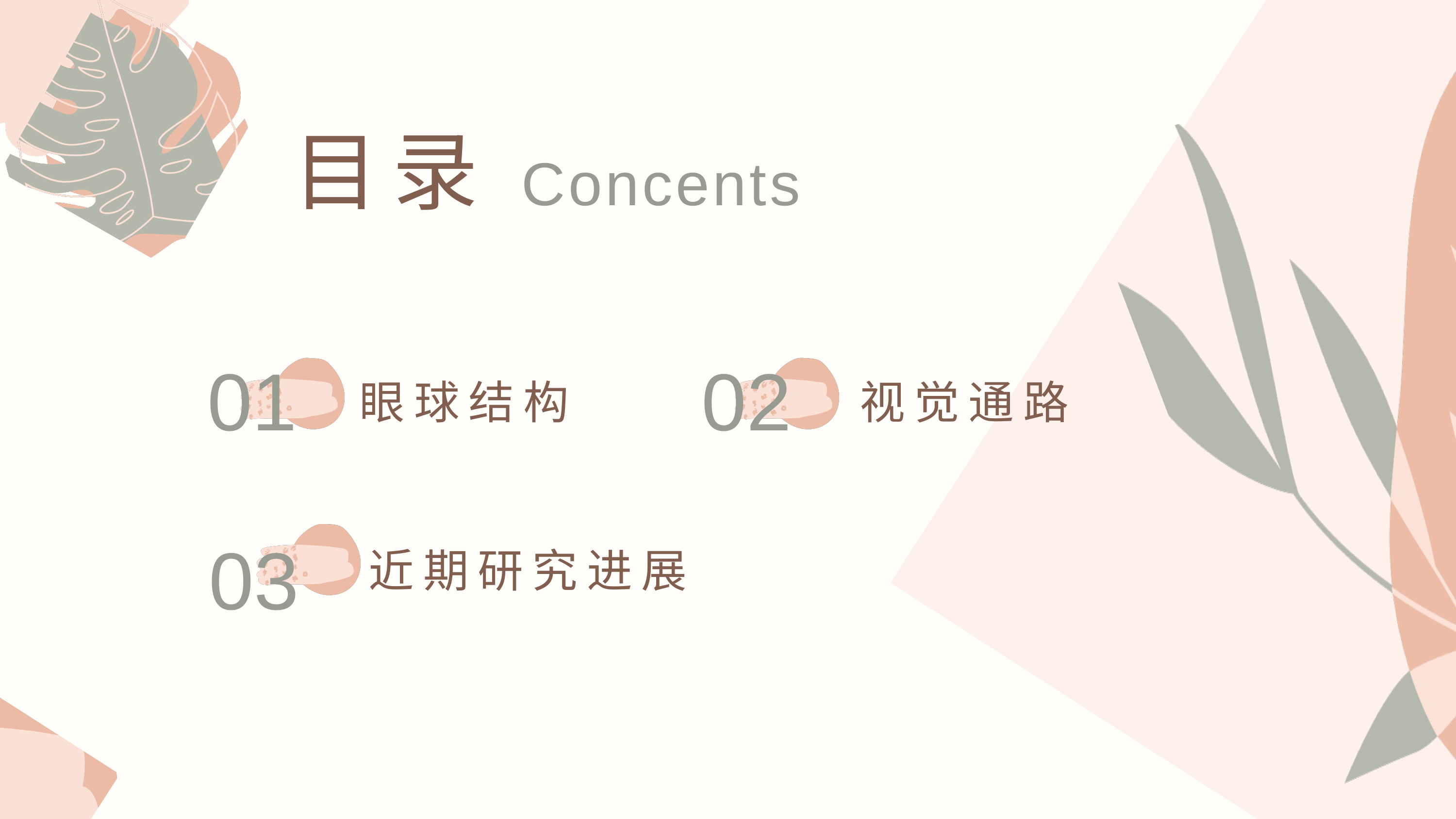

目录
Concents

01

02

眼球结构
视觉通路
03

近期研究进展